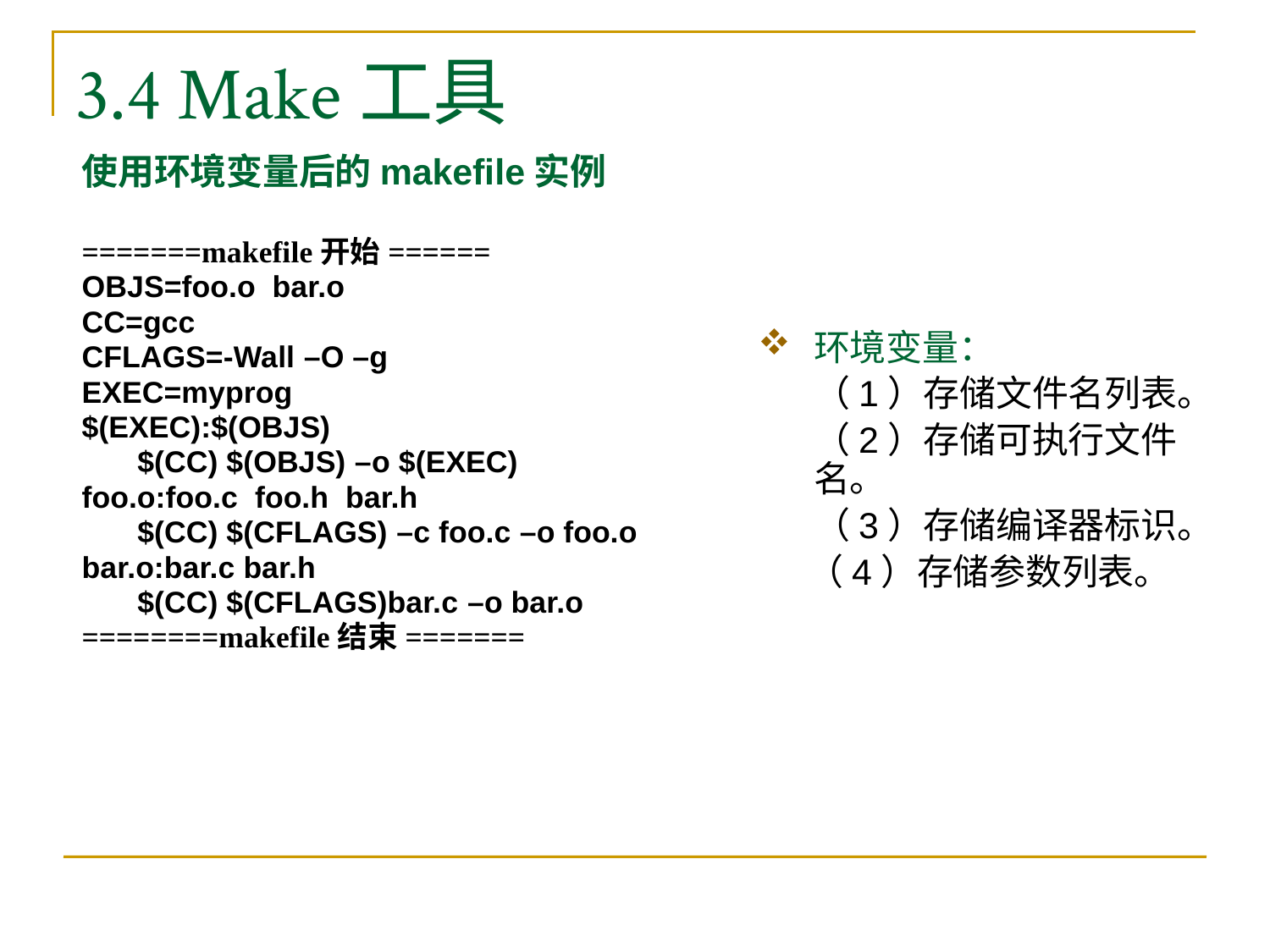

# 3.4 Make工具
使用环境变量后的makefile实例

=======makefile开始======
OBJS=foo.o  bar.o
CC=gcc
CFLAGS=-Wall –O –g
EXEC=myprog
$(EXEC):$(OBJS)
	$(CC) $(OBJS) –o $(EXEC)
foo.o:foo.c  foo.h  bar.h
	$(CC) $(CFLAGS) –c foo.c –o foo.o
bar.o:bar.c bar.h
	$(CC) $(CFLAGS)bar.c –o bar.o
========makefile结束=======
环境变量：
	（1）存储文件名列表。
	（2）存储可执行文件名。
	（3）存储编译器标识。
     （4）存储参数列表。